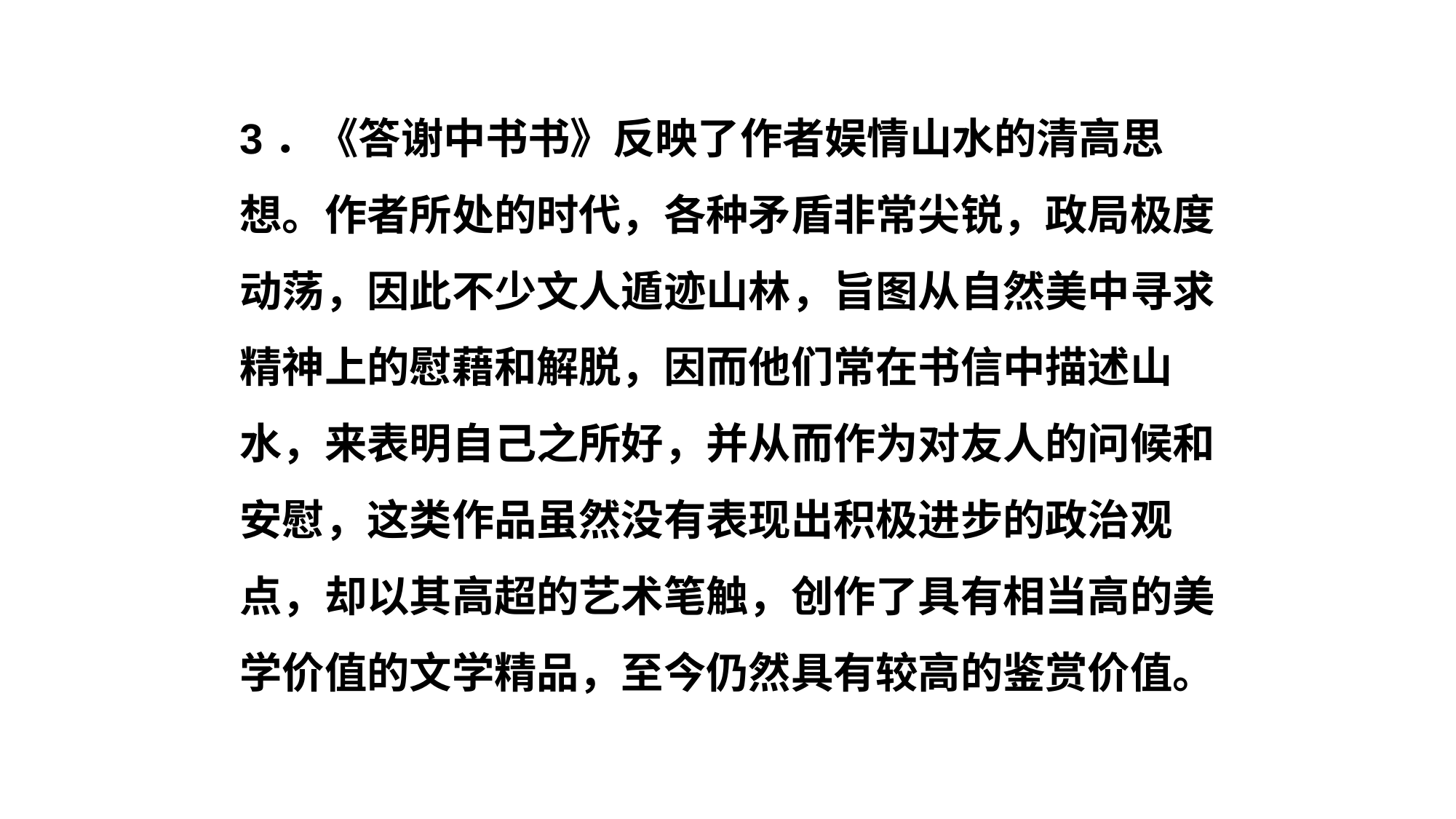

3．《答谢中书书》反映了作者娱情山水的清高思想。作者所处的时代，各种矛盾非常尖锐，政局极度动荡，因此不少文人遁迹山林，旨图从自然美中寻求精神上的慰藉和解脱，因而他们常在书信中描述山水，来表明自己之所好，并从而作为对友人的问候和安慰，这类作品虽然没有表现出积极进步的政治观点，却以其高超的艺术笔触，创作了具有相当高的美学价值的文学精品，至今仍然具有较高的鉴赏价值。